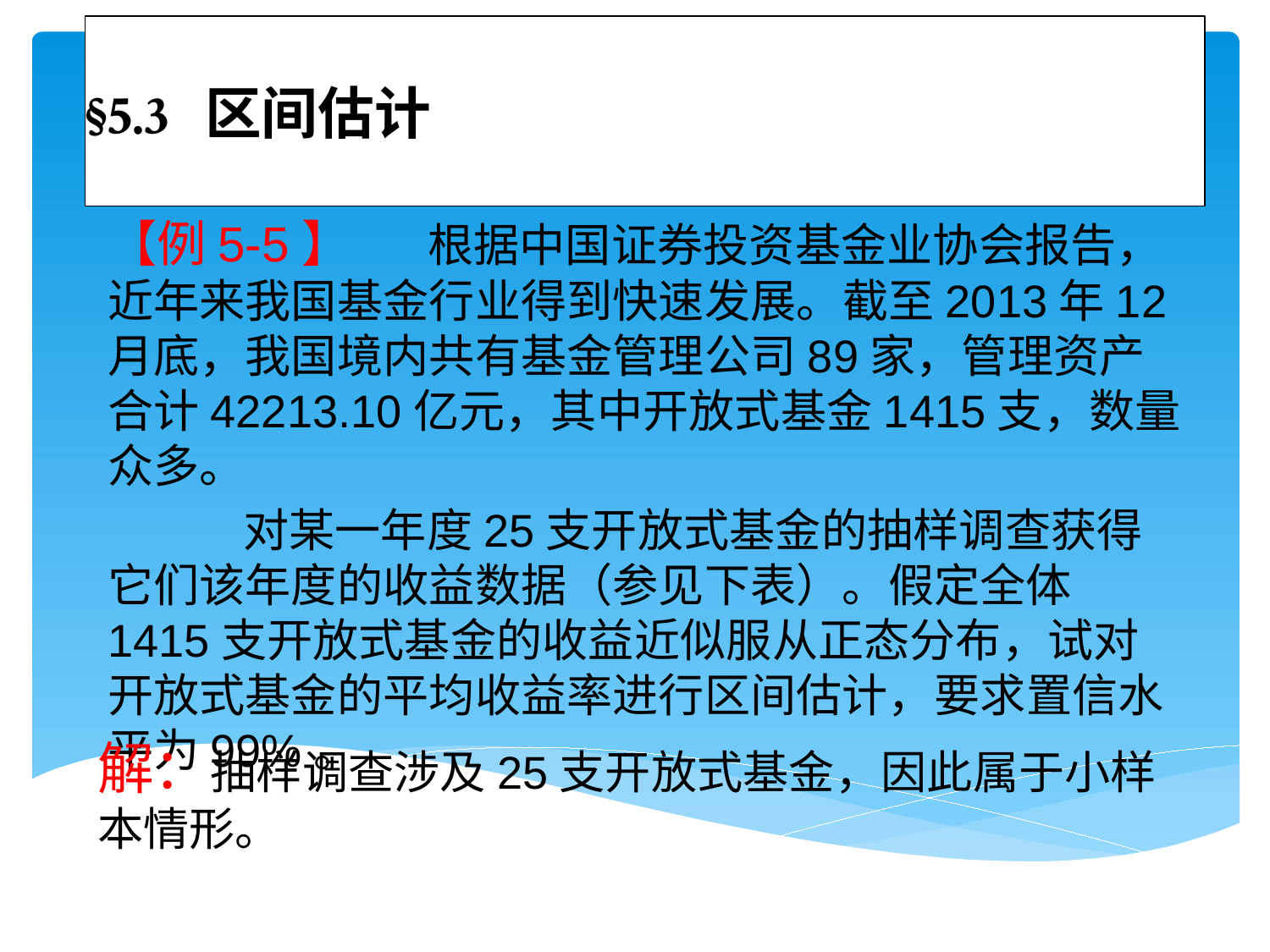

# §5.3  区间估计
【例5-5】       根据中国证券投资基金业协会报告，近年来我国基金行业得到快速发展。截至2013年12月底，我国境内共有基金管理公司89家，管理资产合计42213.10亿元，其中开放式基金1415支，数量众多。
            对某一年度25支开放式基金的抽样调查获得它们该年度的收益数据（参见下表）。假定全体1415支开放式基金的收益近似服从正态分布，试对开放式基金的平均收益率进行区间估计，要求置信水平为99%。

解：抽样调查涉及25支开放式基金，因此属于小样本情形。